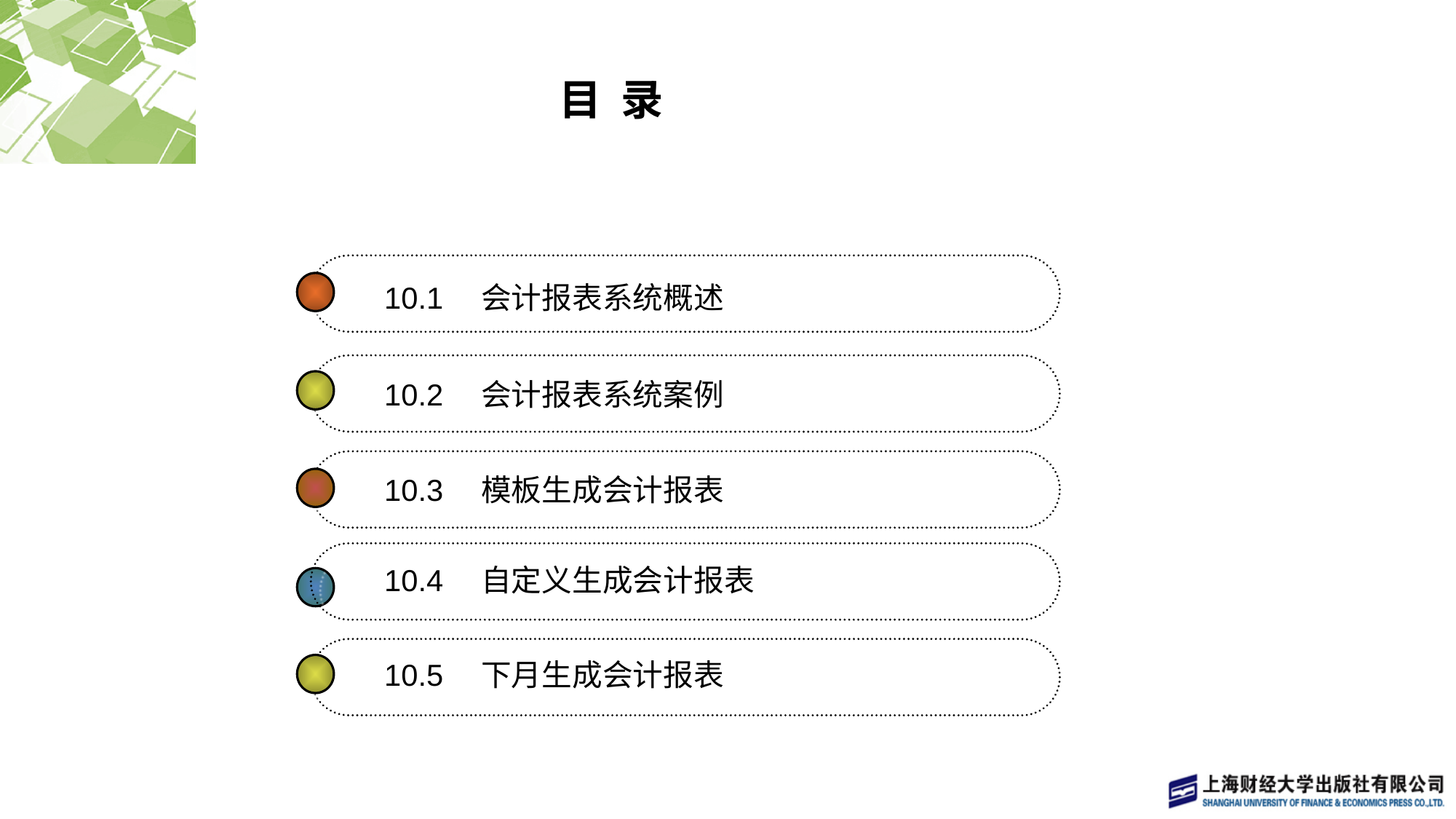

# 目  录

10.1　会计报表系统概述

10.2　会计报表系统案例

10.3　模板生成会计报表

10.4　自定义生成会计报表

10.5　下月生成会计报表